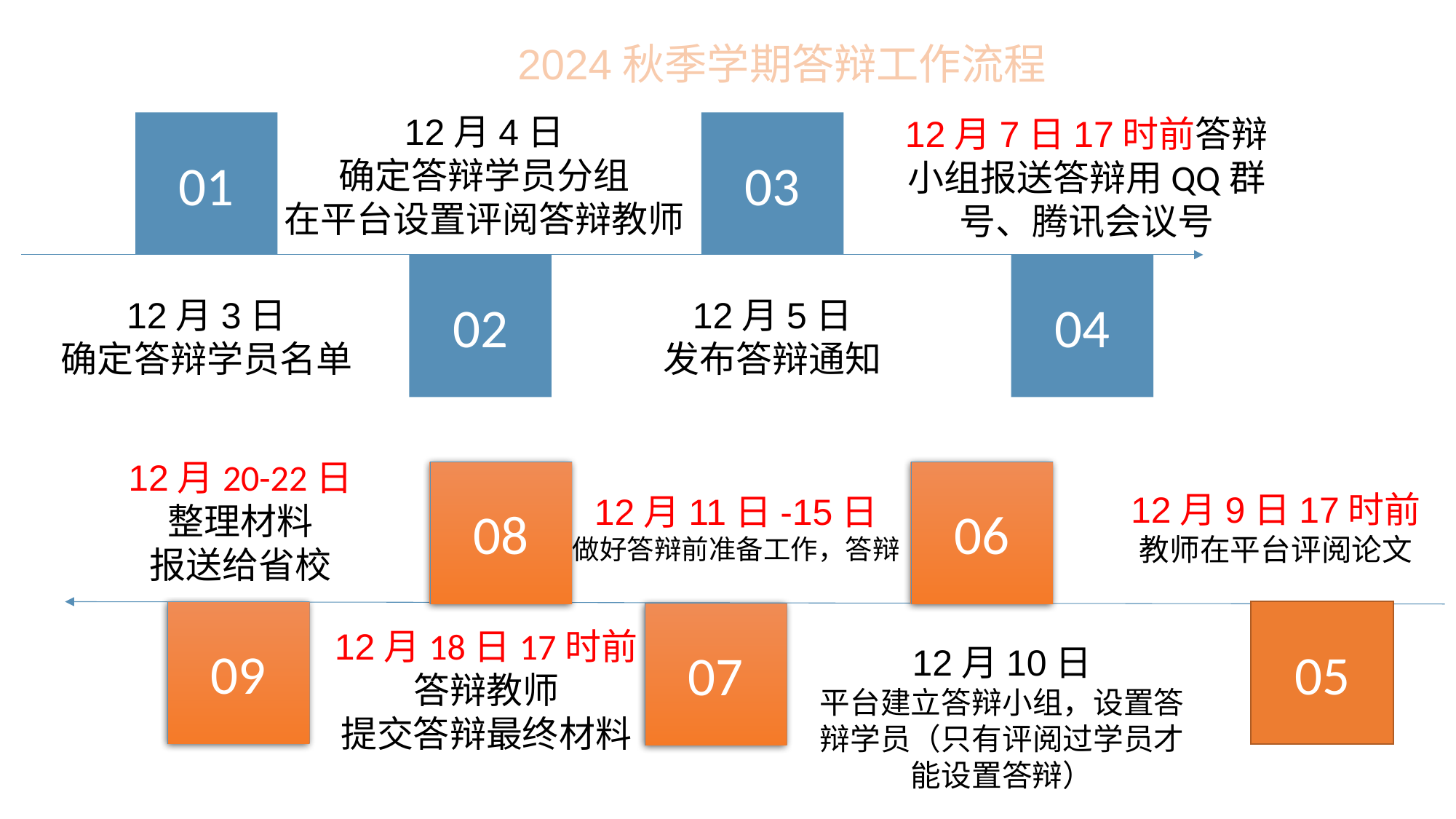

2024秋季学期答辩工作流程
12月4日
确定答辩学员分组
在平台设置评阅答辩教师
12月7日17时前答辩小组报送答辩用QQ群号、腾讯会议号

01
03
04
02
12月3日
确定答辩学员名单
12月5日
发布答辩通知
12月20-22日
整理材料
报送给省校
08
06
12月9日17时前
教师在平台评阅论文
12月11日-15日
做好答辩前准备工作，答辩
09
05
07
12月18日17时前
答辩教师
提交答辩最终材料
12月10日
平台建立答辩小组，设置答辩学员（只有评阅过学员才能设置答辩）